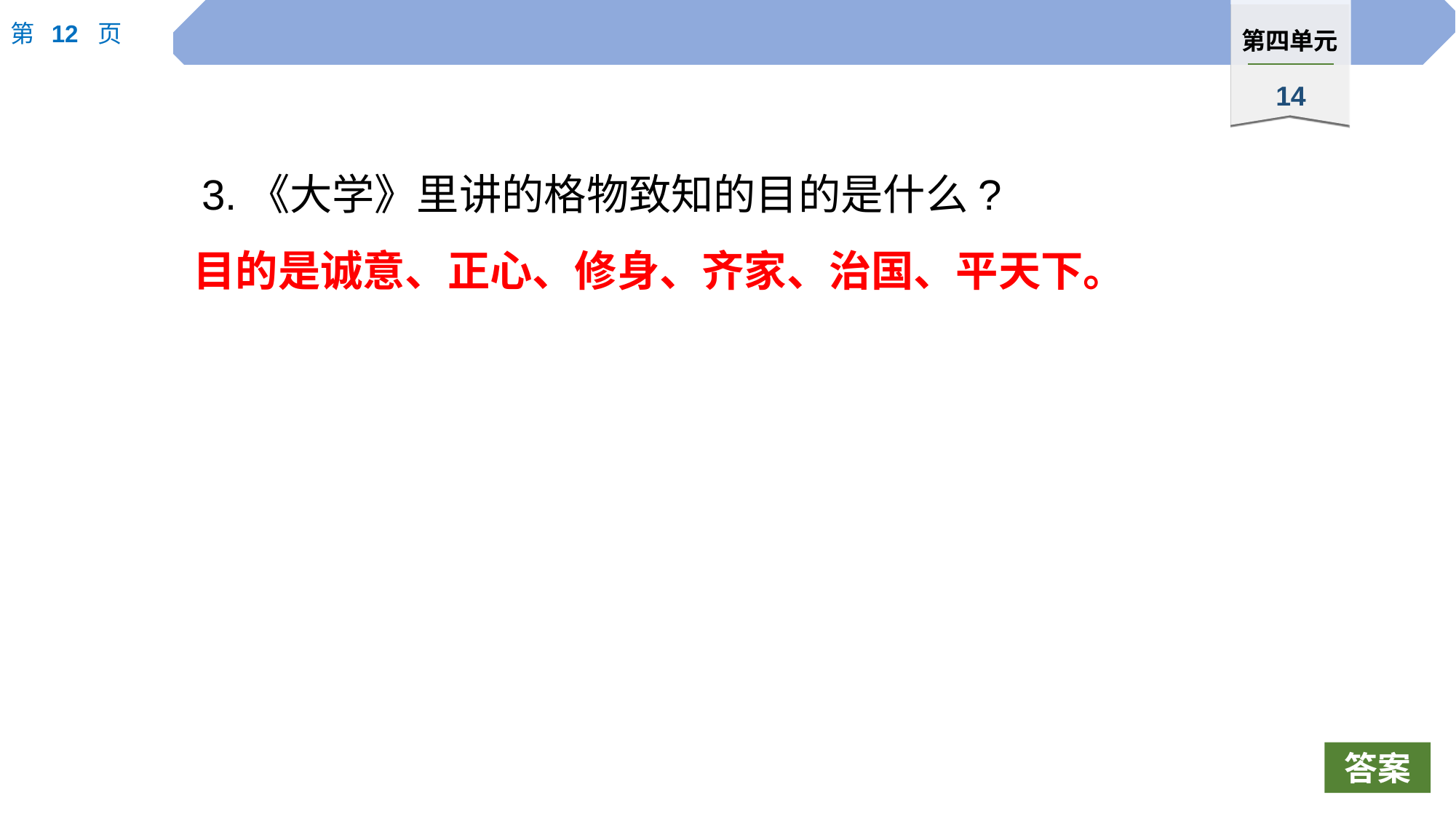

3.《大学》里讲的格物致知的目的是什么?
目的是诚意、正心、修身、齐家、治国、平天下。
答案